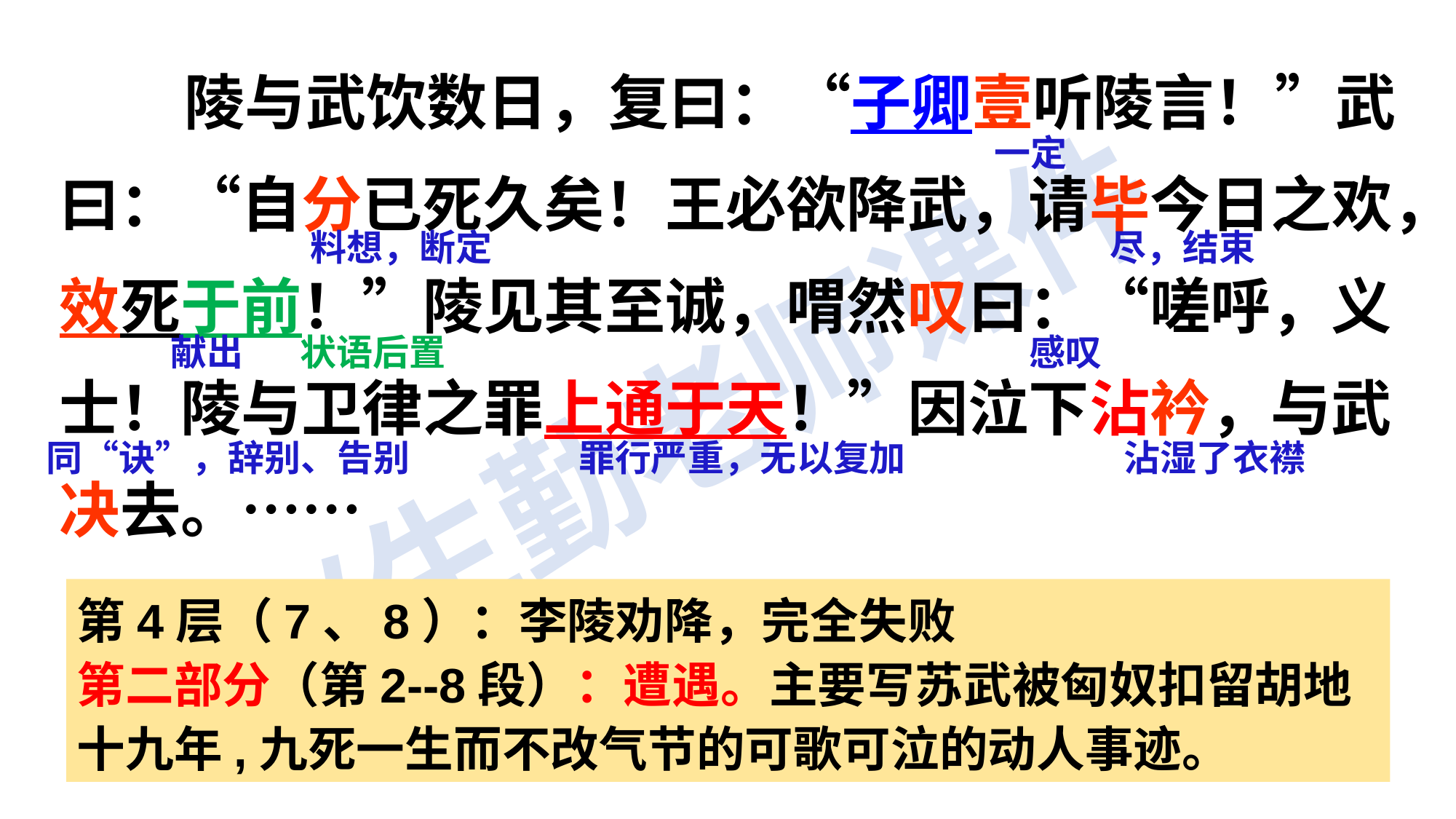

陵与武饮数日，复曰：“子卿壹听陵言！”武曰：“自分已死久矣！王必欲降武，请毕今日之欢，效死于前！”陵见其至诚，喟然叹曰：“嗟呼，义士！陵与卫律之罪上通于天！”因泣下沾衿，与武决去。……
一定
料想，断定
尽，结束
献出
状语后置
感叹
同“诀”，辞别、告别
罪行严重，无以复加
沾湿了衣襟
第4层（7、8）：李陵劝降，完全失败
第二部分（第2--8段）：遭遇。主要写苏武被匈奴扣留胡地十九年,九死一生而不改气节的可歌可泣的动人事迹。